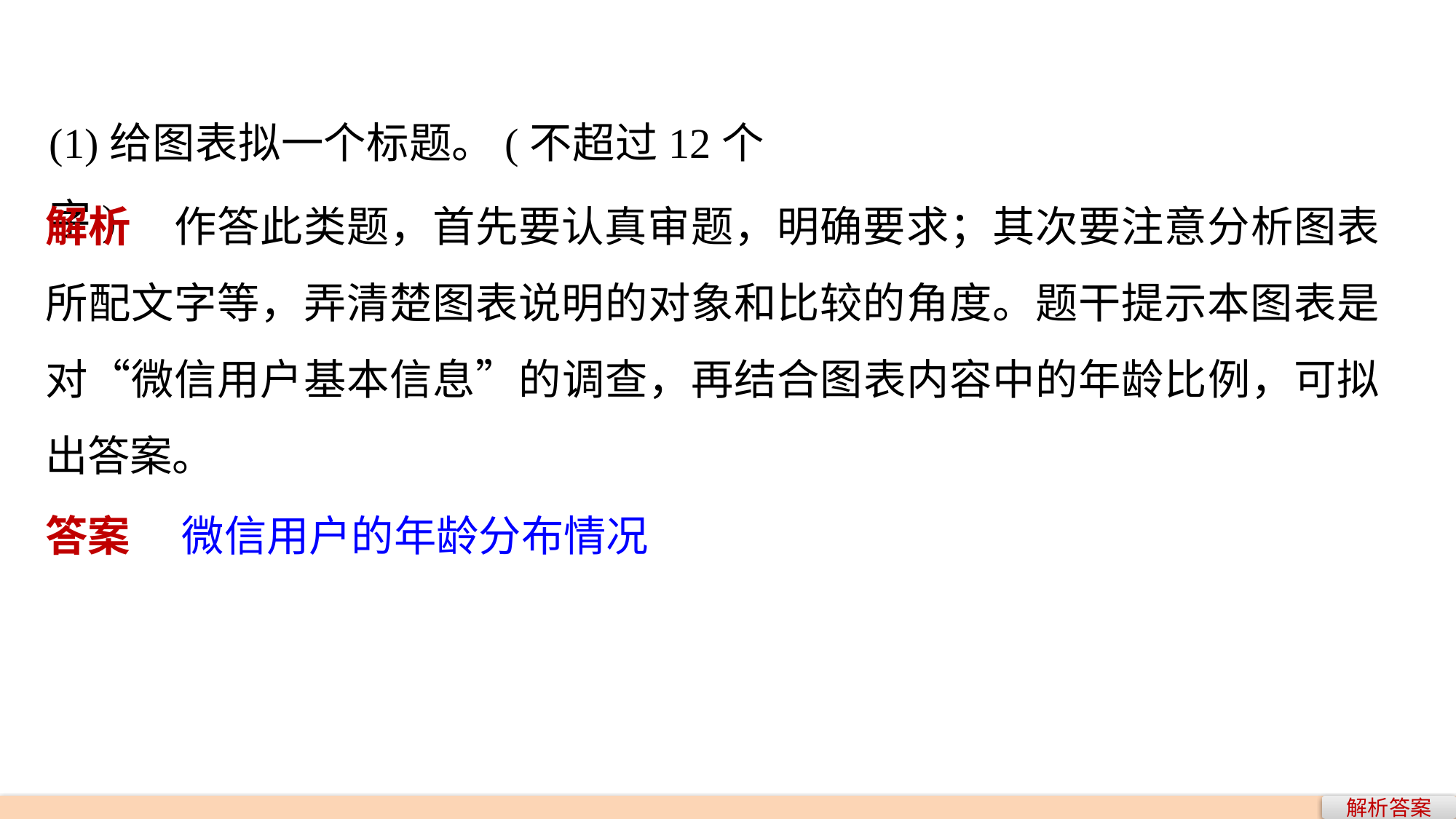

(1)给图表拟一个标题。(不超过12个字)
解析　作答此类题，首先要认真审题，明确要求；其次要注意分析图表所配文字等，弄清楚图表说明的对象和比较的角度。题干提示本图表是对“微信用户基本信息”的调查，再结合图表内容中的年龄比例，可拟出答案。
答案　 微信用户的年龄分布情况

解析答案